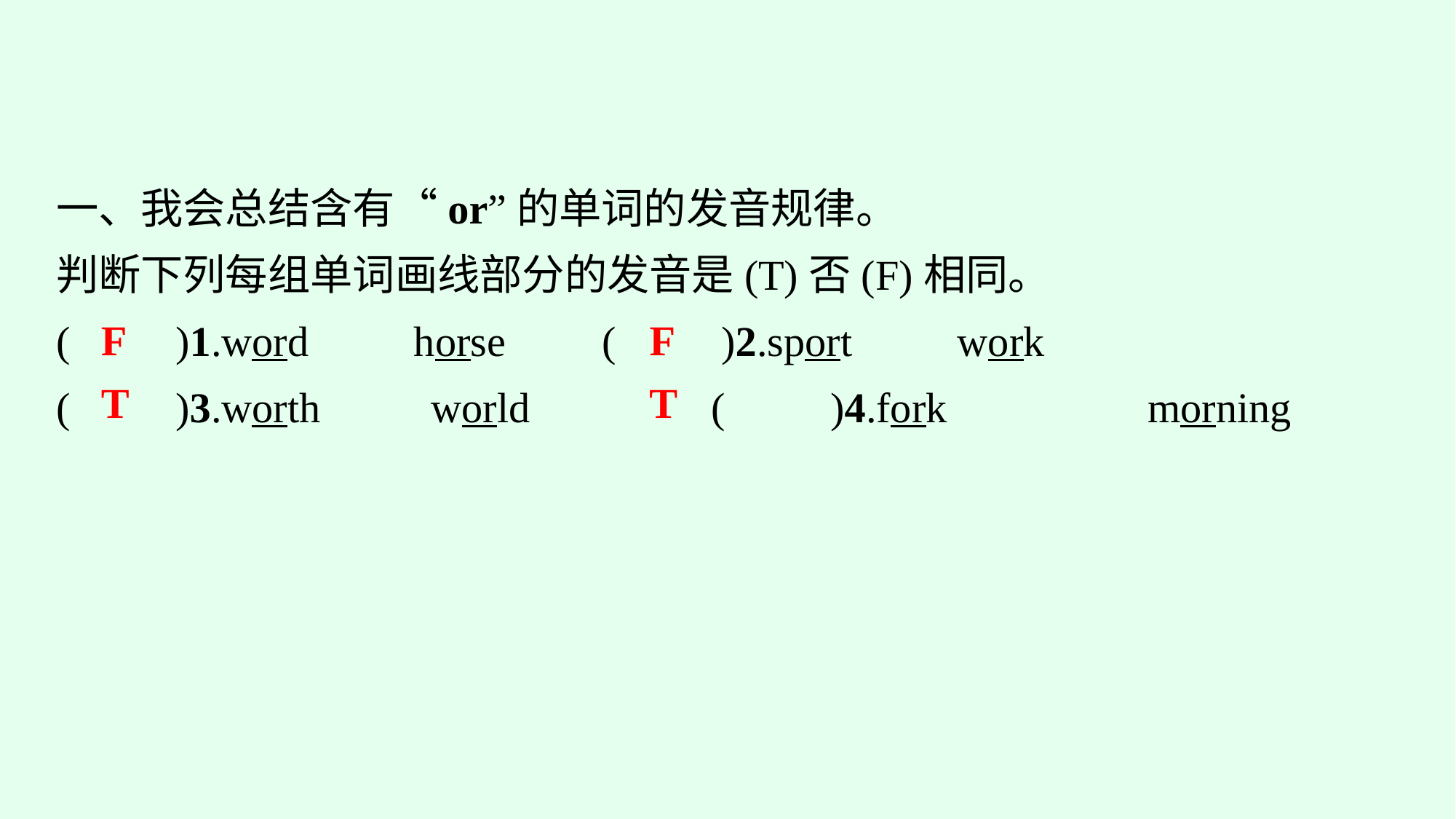

一、我会总结含有“or”的单词的发音规律。
判断下列每组单词画线部分的发音是(T)否(F)相同。
(　　)1.word　　horse		(　　)2.sport　　work
(　　)3.worth	world			(　　)4.fork		morning
F
F
T
T